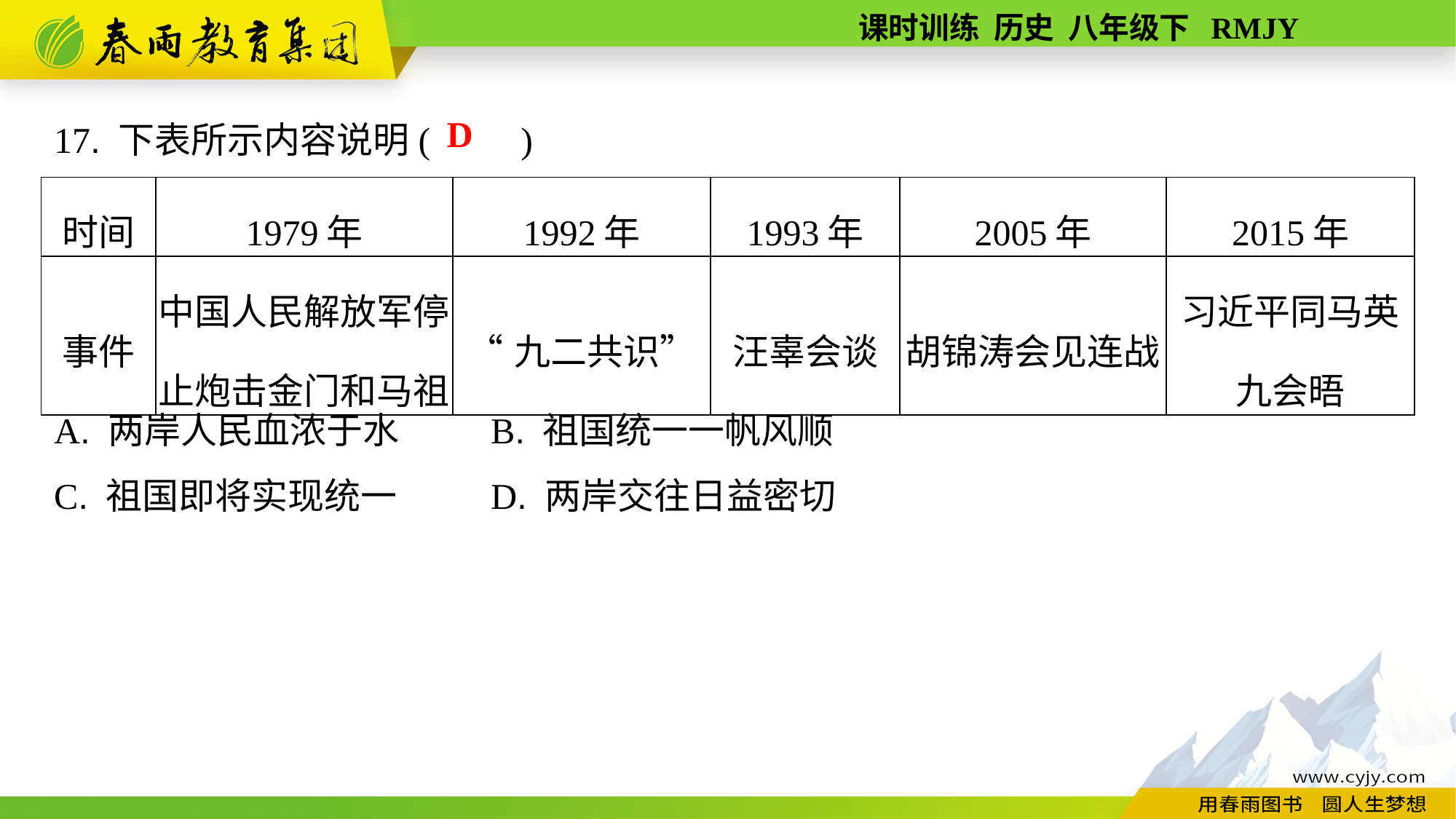

17. 下表所示内容说明(　　)

A. 两岸人民血浓于水	B. 祖国统一一帆风顺
C. 祖国即将实现统一	D. 两岸交往日益密切
D
| 时间 | 1979年 | 1992年 | 1993年 | 2005年 | 2015年 |
| --- | --- | --- | --- | --- | --- |
| 事件 | 中国人民解放军停止炮击金门和马祖 | “九二共识” | 汪辜会谈 | 胡锦涛会见连战 | 习近平同马英九会晤 |